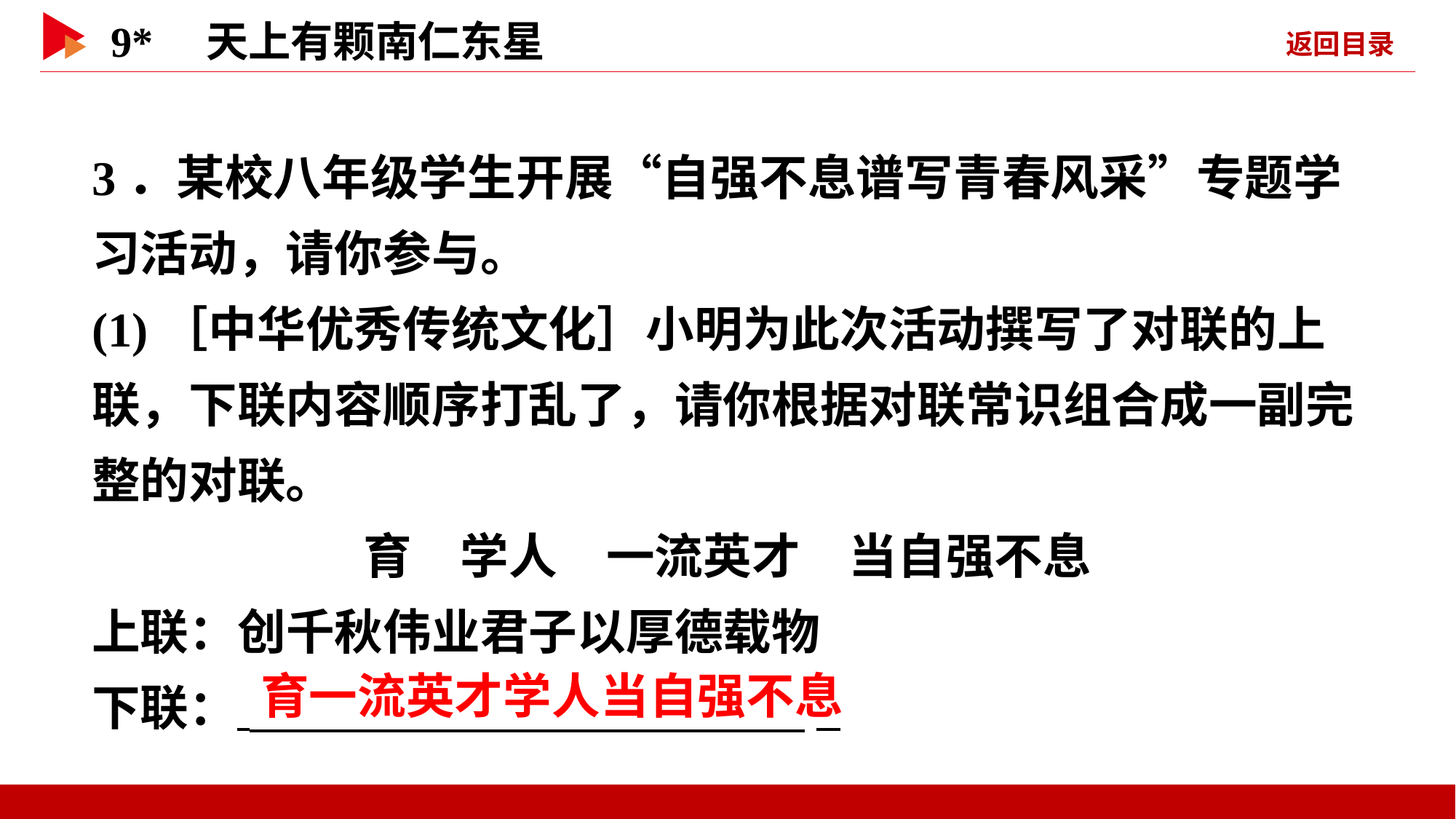

3．某校八年级学生开展“自强不息谱写青春风采”专题学习活动，请你参与。
(1)［中华优秀传统文化］小明为此次活动撰写了对联的上联，下联内容顺序打乱了，请你根据对联常识组合成一副完整的对联。
育　学人　一流英才　当自强不息
上联：创千秋伟业君子以厚德载物
下联：                                                   _
 育一流英才学人当自强不息